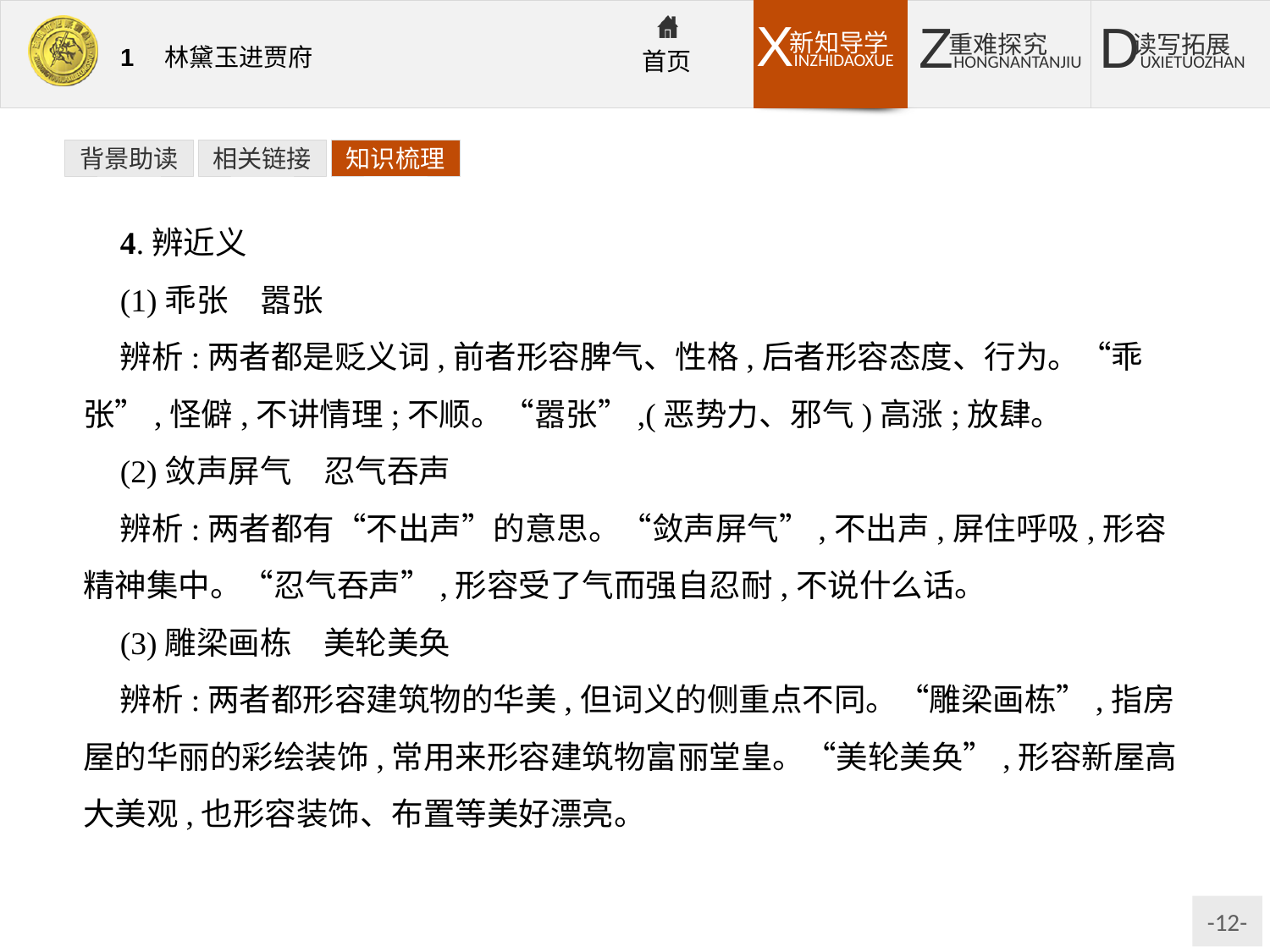

背景助读
相关链接
知识梳理
4.辨近义
(1)乖张　嚣张
辨析:两者都是贬义词,前者形容脾气、性格,后者形容态度、行为。“乖张”,怪僻,不讲情理;不顺。“嚣张”,(恶势力、邪气)高涨;放肆。
(2)敛声屏气　忍气吞声
辨析:两者都有“不出声”的意思。“敛声屏气”,不出声,屏住呼吸,形容精神集中。“忍气吞声”,形容受了气而强自忍耐,不说什么话。
(3)雕梁画栋　美轮美奂
辨析:两者都形容建筑物的华美,但词义的侧重点不同。“雕梁画栋”,指房屋的华丽的彩绘装饰,常用来形容建筑物富丽堂皇。“美轮美奂”,形容新屋高大美观,也形容装饰、布置等美好漂亮。